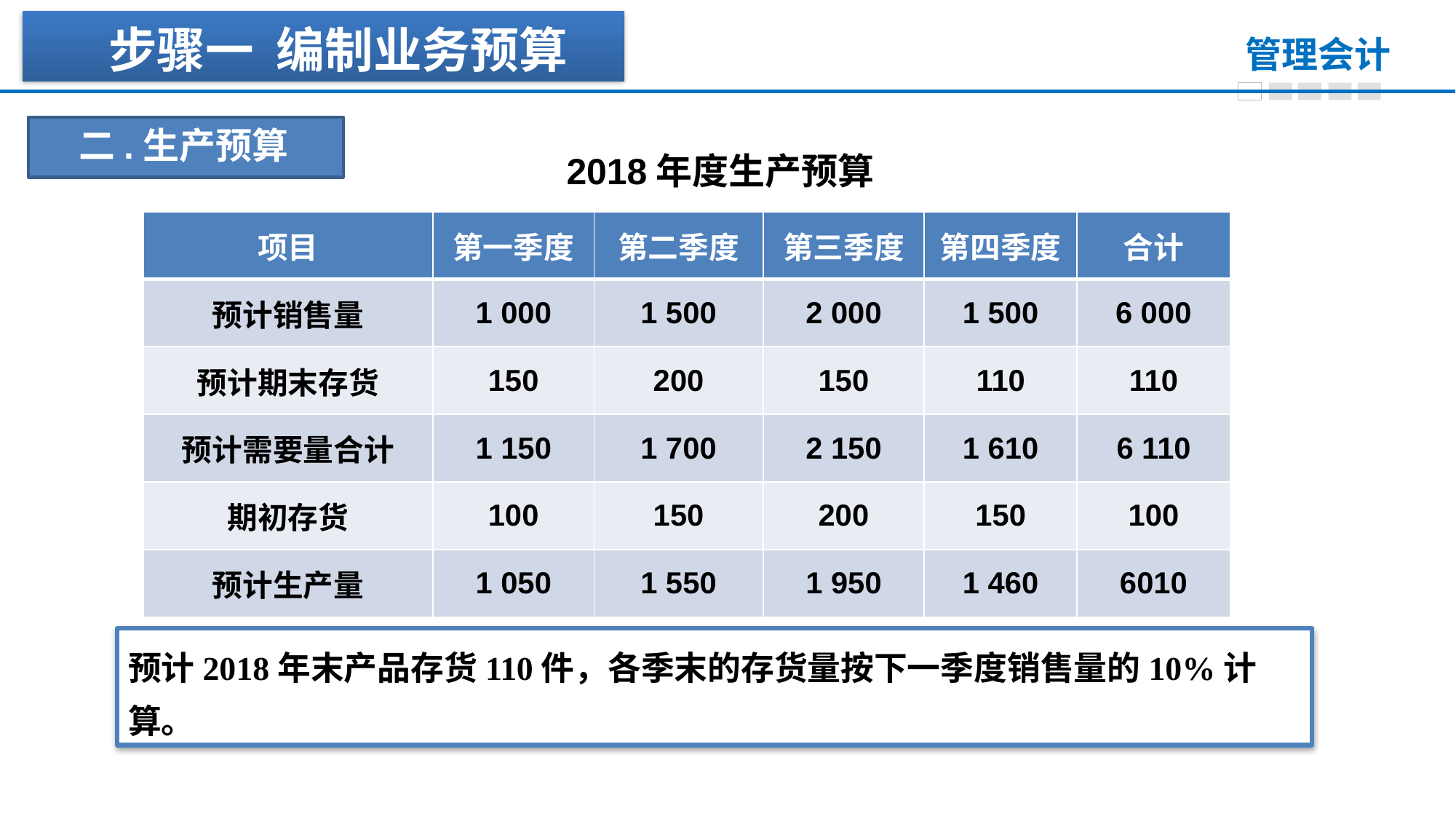

步骤一  编制业务预算
二.生产预算

2018年度生产预算
| 项目 | 第一季度 | 第二季度 | 第三季度 | 第四季度 | 合计 |
| --- | --- | --- | --- | --- | --- |
| 预计销售量 | 1 000 | 1 500 | 2 000 | 1 500 | 6 000 |
| 预计期末存货 | 150 | 200 | 150 | 110 | 110 |
| 预计需要量合计 | 1 150 | 1 700 | 2 150 | 1 610 | 6 110 |
| 期初存货 | 100 | 150 | 200 | 150 | 100 |
| 预计生产量 | 1 050 | 1 550 | 1 950 | 1 460 | 6010 |
预计2018年末产品存货110件，各季末的存货量按下一季度销售量的10%计算。